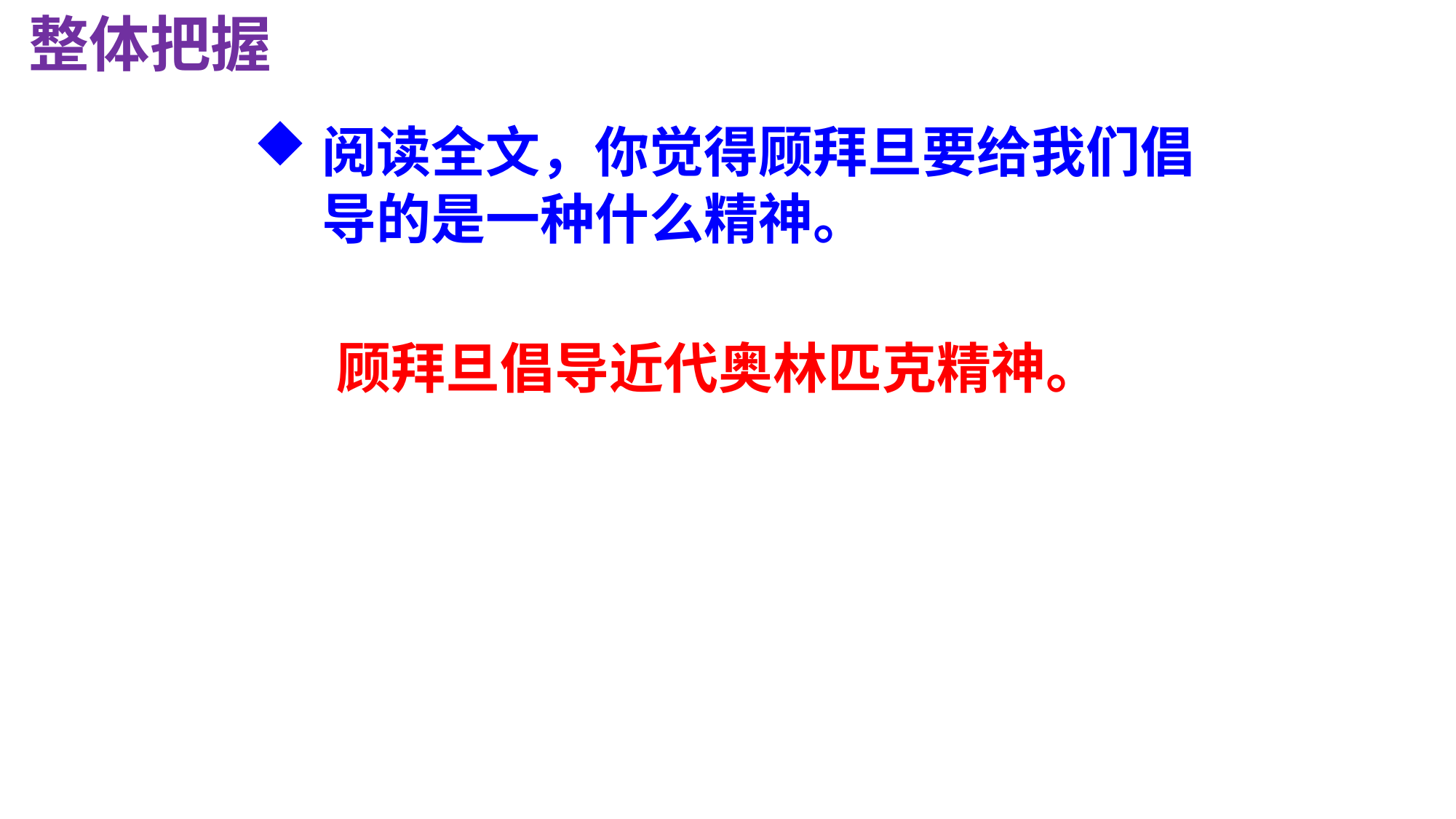

整体把握
阅读全文，你觉得顾拜旦要给我们倡导的是一种什么精神。
顾拜旦倡导近代奥林匹克精神。